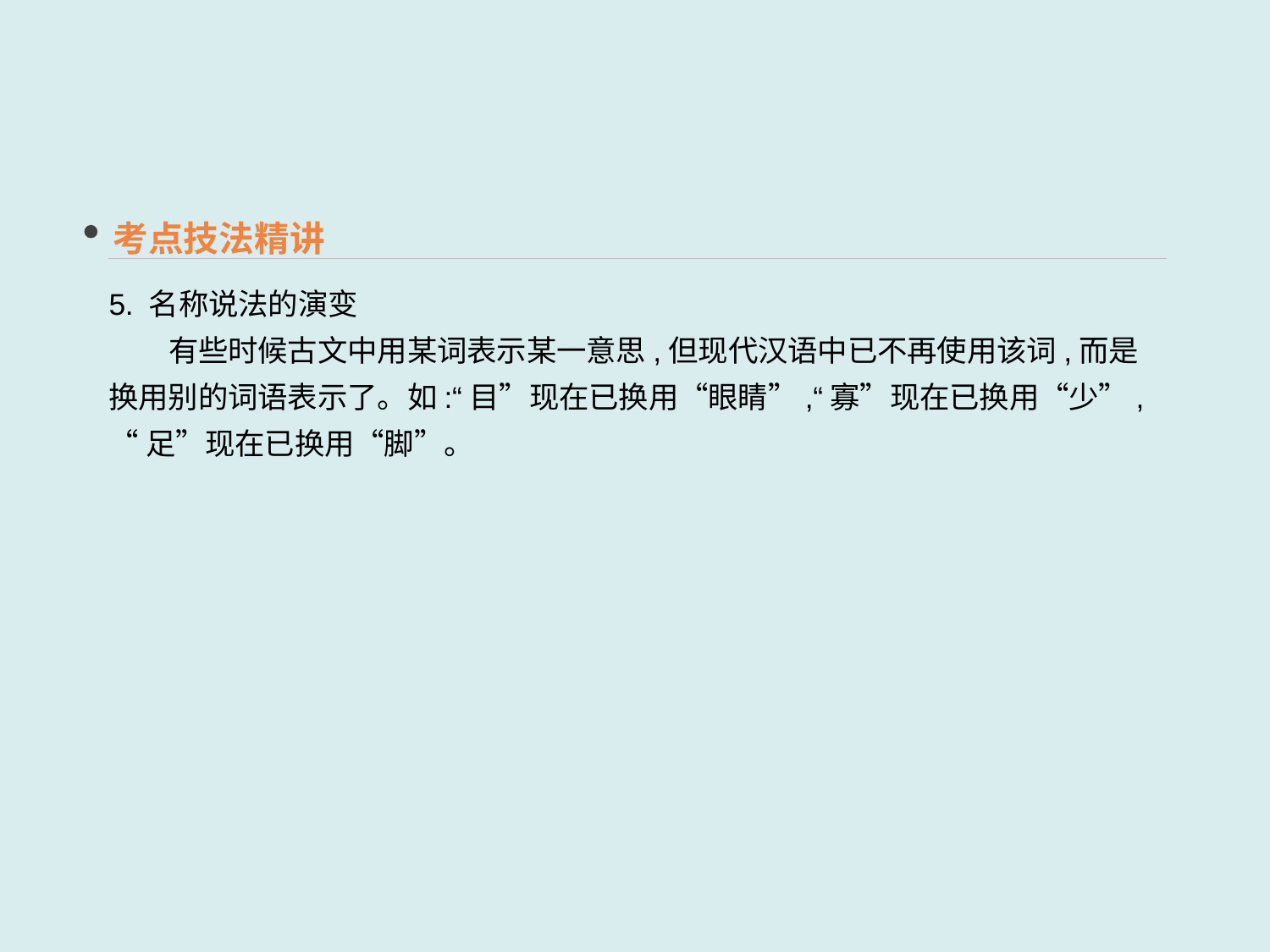

考点技法精讲

5. 名称说法的演变
　　有些时候古文中用某词表示某一意思,但现代汉语中已不再使用该词,而是换用别的词语表示了。如:“目”现在已换用“眼睛”,“寡”现在已换用“少”,
“足”现在已换用“脚”。